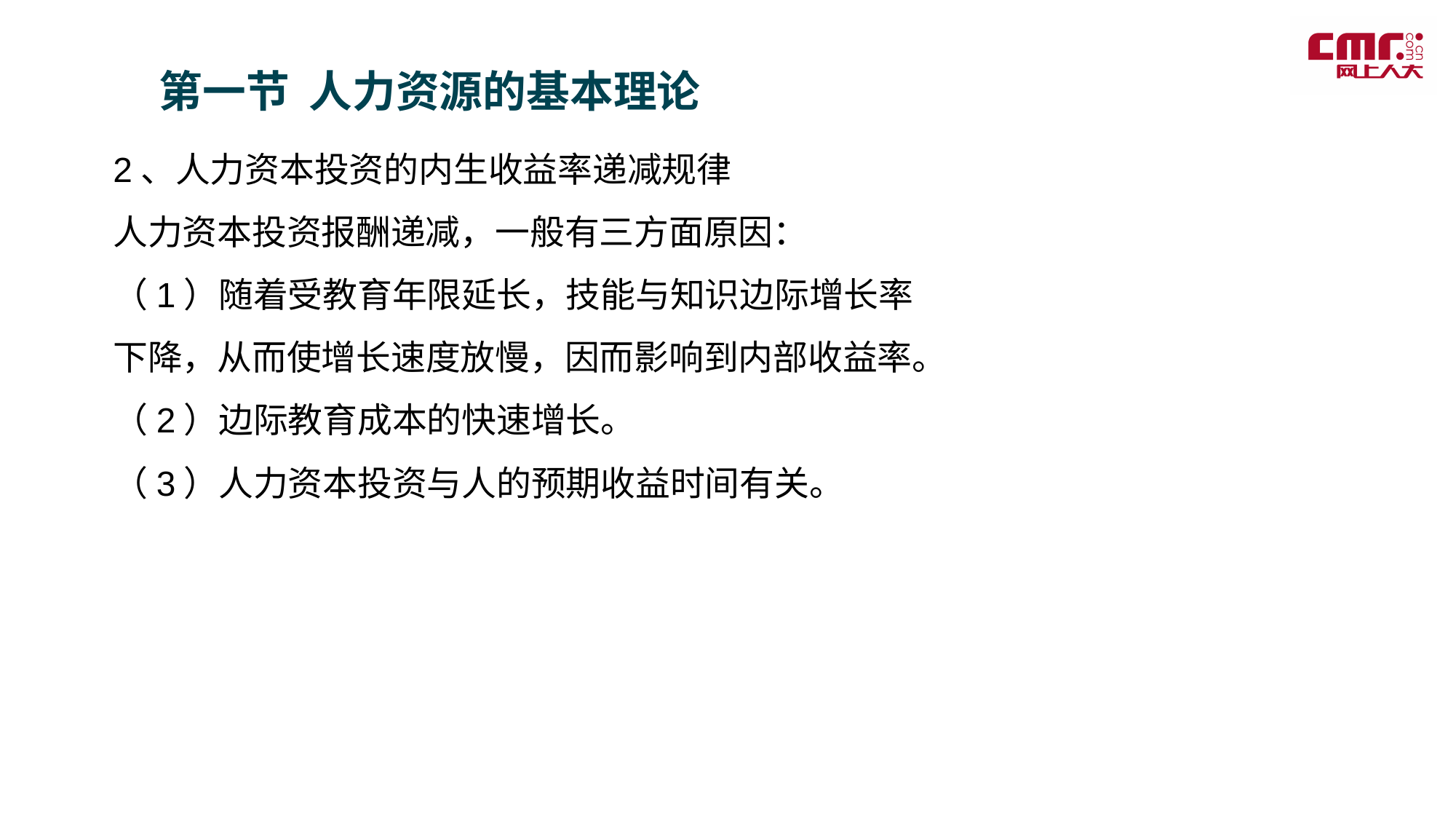

第一节  人力资源的基本理论
2、人力资本投资的内生收益率递减规律
人力资本投资报酬递减，一般有三方面原因：
（1）随着受教育年限延长，技能与知识边际增长率下降，从而使增长速度放慢，因而影响到内部收益率。
（2）边际教育成本的快速增长。
（3）人力资本投资与人的预期收益时间有关。